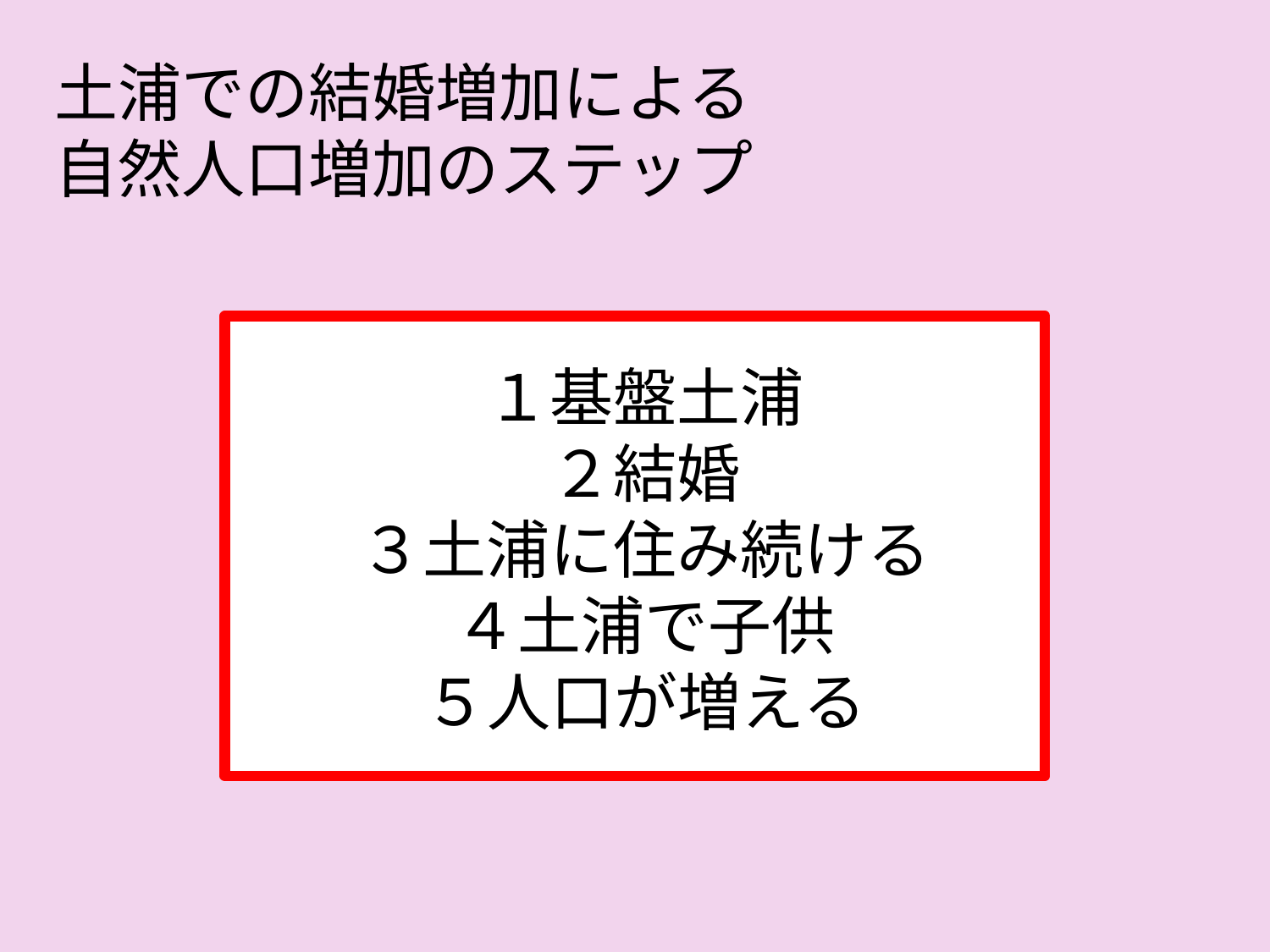

土浦での結婚増加による
自然人口増加のステップ

１基盤土浦
２結婚
３土浦に住み続ける
４土浦で子供
５人口が増える